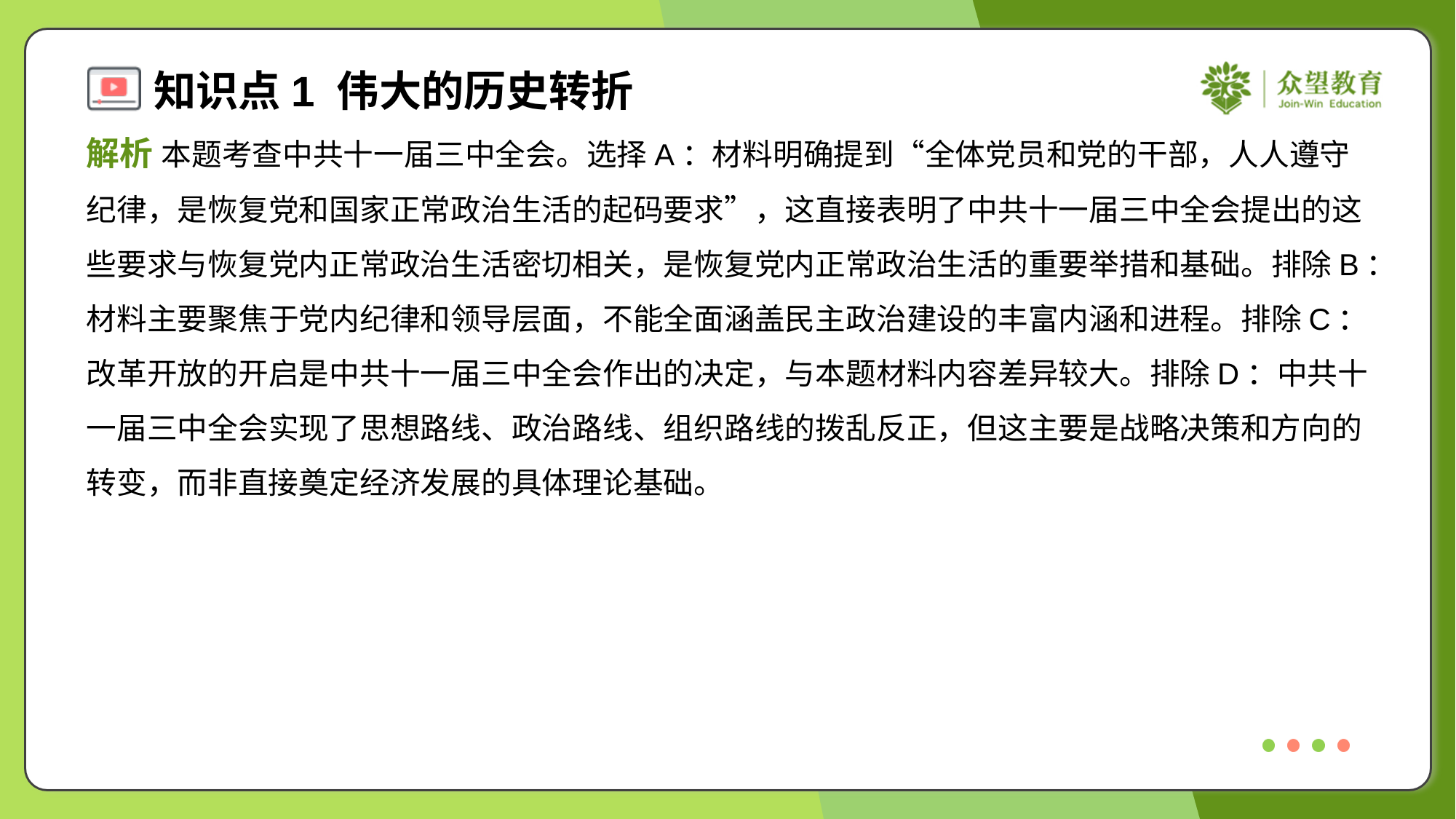

解析 本题考查中共十一届三中全会。选择A：材料明确提到“全体党员和党的干部，人人遵守
纪律，是恢复党和国家正常政治生活的起码要求”，这直接表明了中共十一届三中全会提出的这
些要求与恢复党内正常政治生活密切相关，是恢复党内正常政治生活的重要举措和基础。排除B：
材料主要聚焦于党内纪律和领导层面，不能全面涵盖民主政治建设的丰富内涵和进程。排除C：
改革开放的开启是中共十一届三中全会作出的决定，与本题材料内容差异较大。排除D：中共十
一届三中全会实现了思想路线、政治路线、组织路线的拨乱反正，但这主要是战略决策和方向的
转变，而非直接奠定经济发展的具体理论基础。